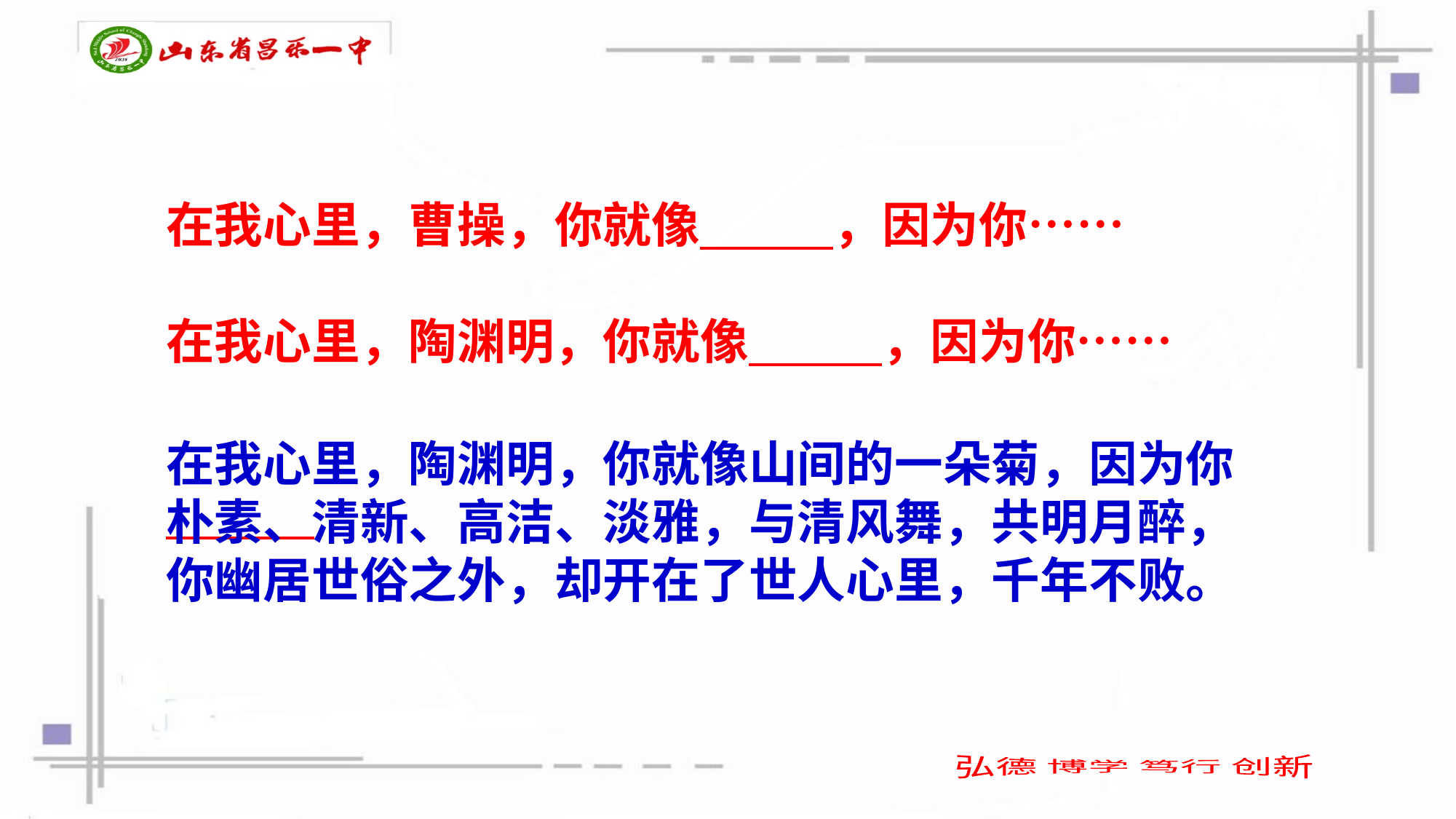

在我心里，曹操，你就像            ，因为你……

在我心里，陶渊明，你就像            ，因为你……

在我心里，陶渊明，你就像山间的一朵菊，因为你朴素、清新、高洁、淡雅，与清风舞，共明月醉，你幽居世俗之外，却开在了世人心里，千年不败。